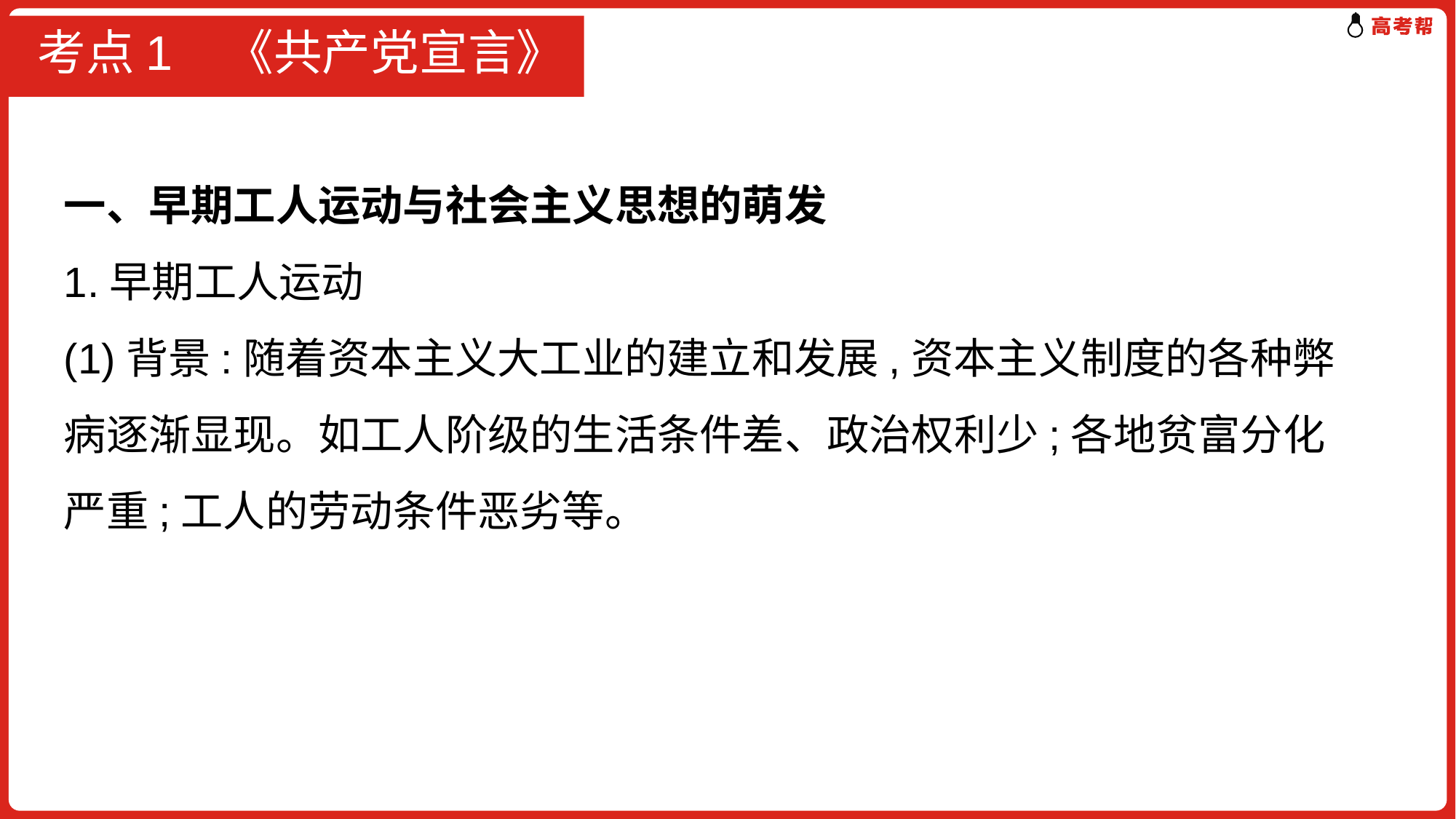

# 考点1   《共产党宣言》
一、早期工人运动与社会主义思想的萌发
1.早期工人运动
(1)背景:随着资本主义大工业的建立和发展,资本主义制度的各种弊病逐渐显现。如工人阶级的生活条件差、政治权利少;各地贫富分化严重;工人的劳动条件恶劣等。